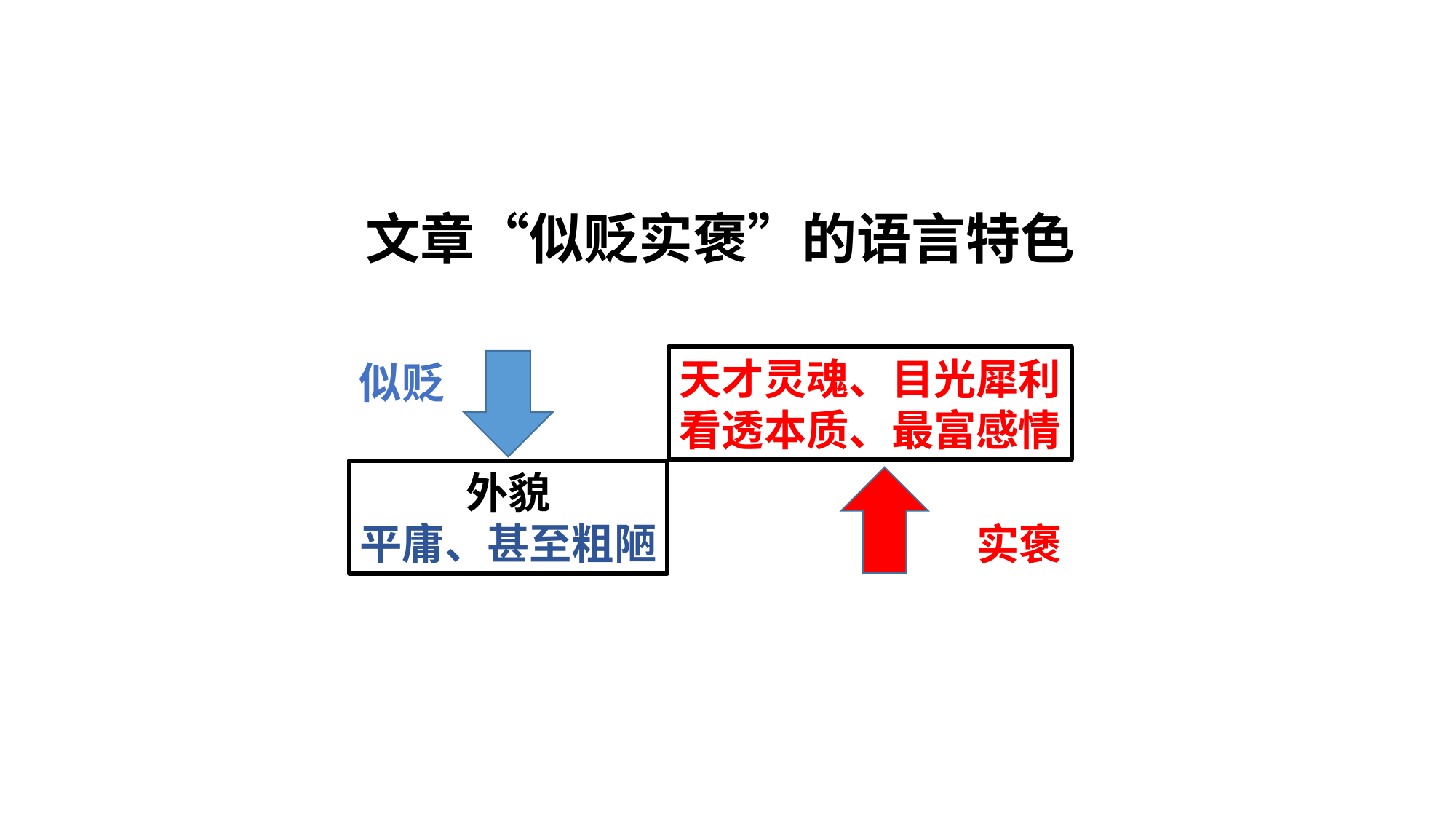

文章“似贬实褒”的语言特色
天才灵魂、目光犀利
看透本质、最富感情
似贬

外貌
平庸、甚至粗陋

实褒